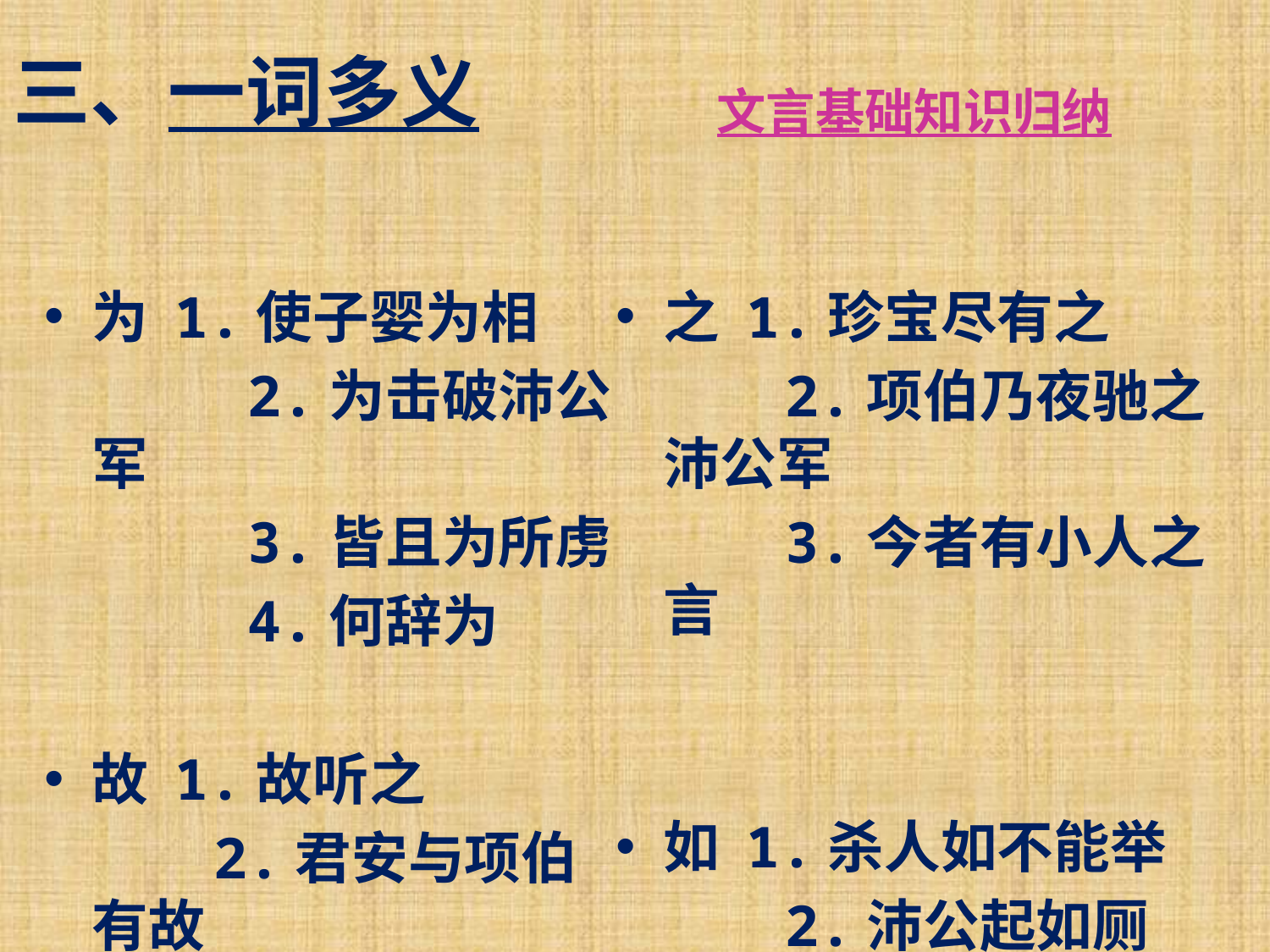

# 三、一词多义
文言基础知识归纳

为 1.使子婴为相
      2.为击破沛公军
      3.皆且为所虏
      4.何辞为

故 1.故听之
     2.君安与项伯有故
     3.故遣将守关者

之 1.珍宝尽有之
     2.项伯乃夜驰之沛公军
     3.今者有小人之言

如 1.杀人如不能举
     2.沛公起如厕
     3.固不如也